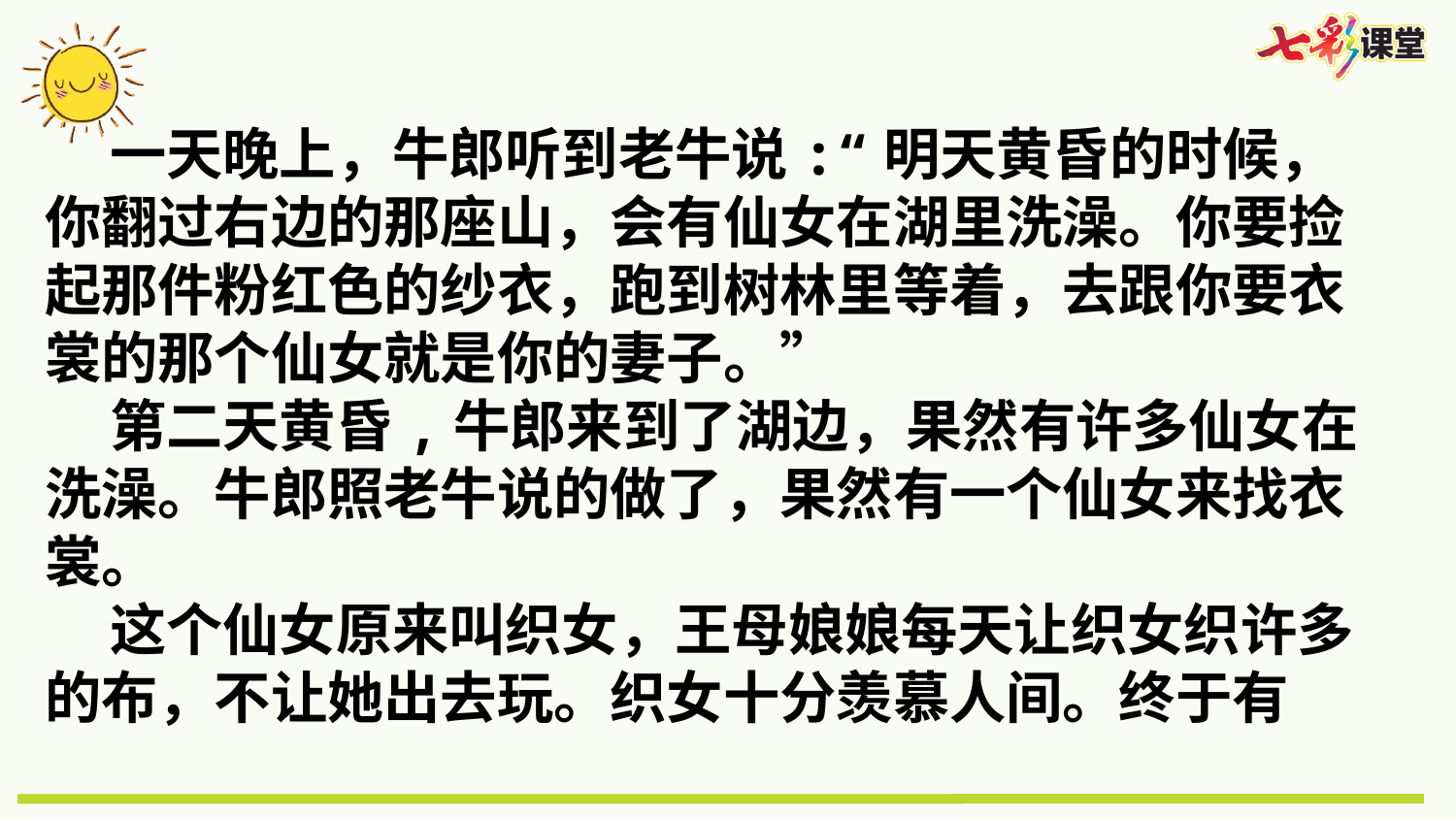

一天晚上，牛郎听到老牛说:“明天黄昏的时候，你翻过右边的那座山，会有仙女在湖里洗澡。你要捡起那件粉红色的纱衣，跑到树林里等着，去跟你要衣裳的那个仙女就是你的妻子。”
    第二天黄昏,牛郎来到了湖边，果然有许多仙女在洗澡。牛郎照老牛说的做了，果然有一个仙女来找衣裳。
    这个仙女原来叫织女，王母娘娘每天让织女织许多的布，不让她出去玩。织女十分羡慕人间。终于有